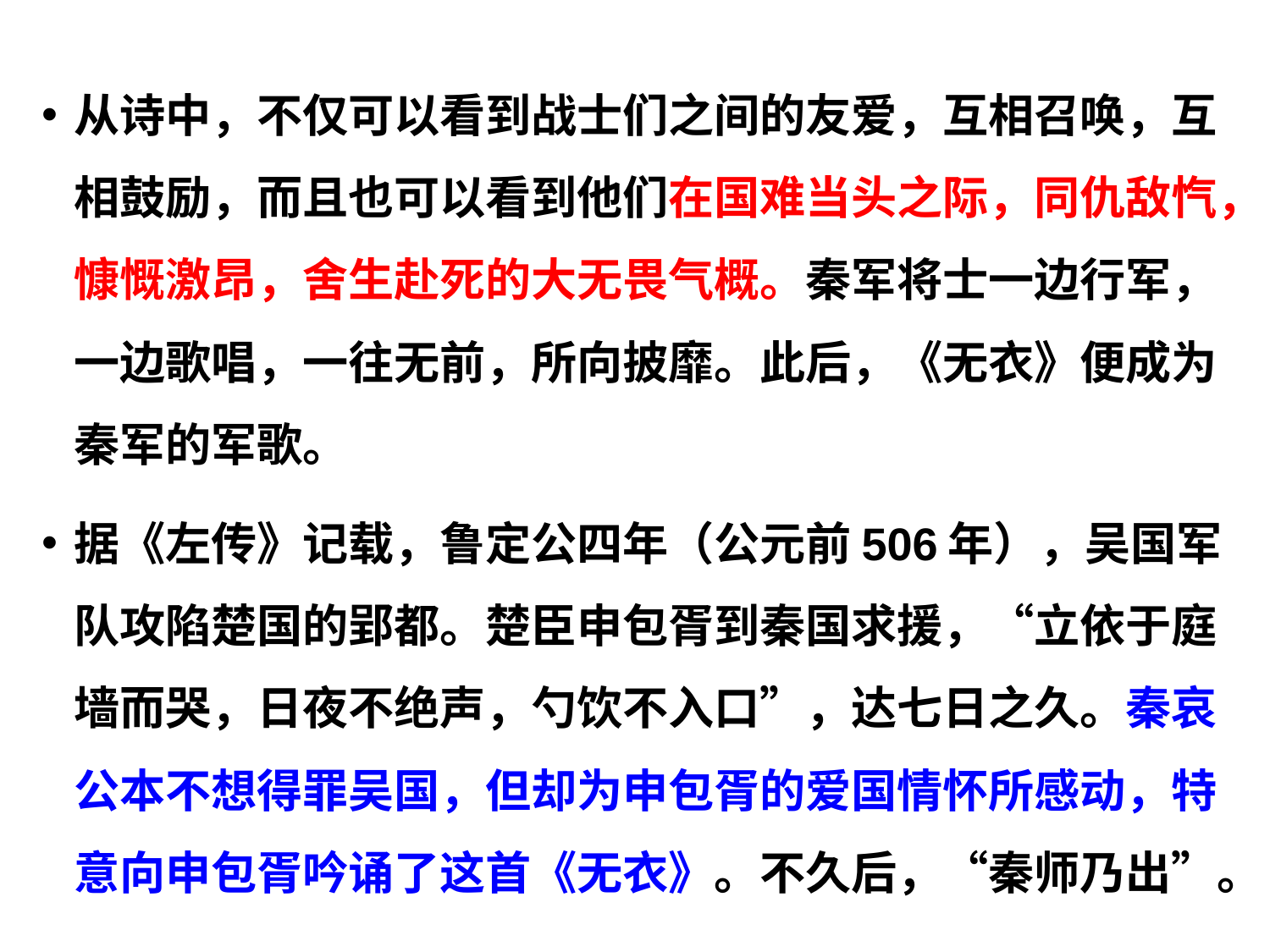

从诗中，不仅可以看到战士们之间的友爱，互相召唤，互相鼓励，而且也可以看到他们在国难当头之际，同仇敌忾，慷慨激昂，舍生赴死的大无畏气概。秦军将士一边行军，一边歌唱，一往无前，所向披靡。此后，《无衣》便成为秦军的军歌。
据《左传》记载，鲁定公四年（公元前506年），吴国军队攻陷楚国的郢都。楚臣申包胥到秦国求援，“立依于庭墙而哭，日夜不绝声，勺饮不入口”，达七日之久。秦哀公本不想得罪吴国，但却为申包胥的爱国情怀所感动，特意向申包胥吟诵了这首《无衣》。不久后，“秦师乃出”。